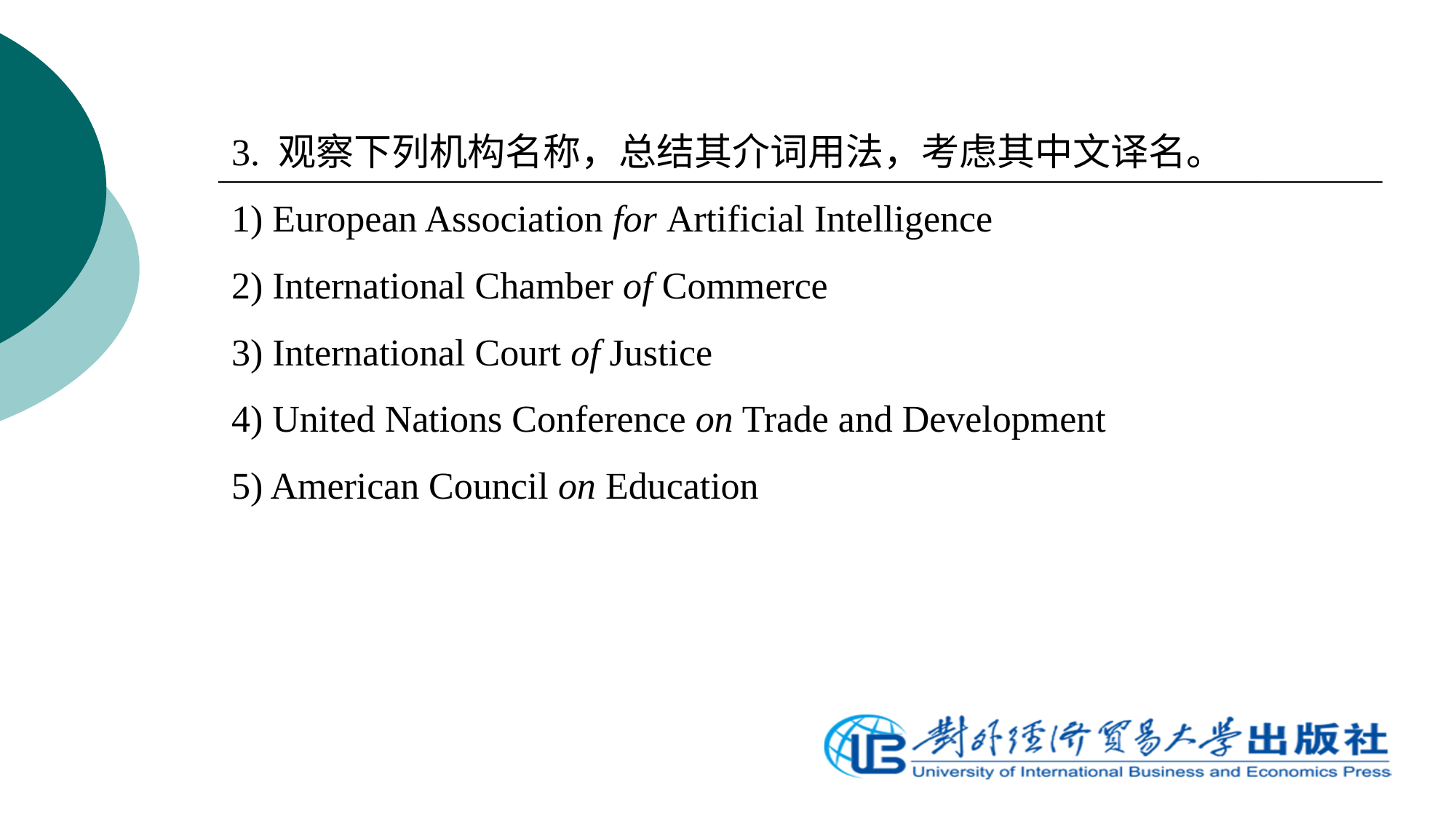

3. 观察下列机构名称，总结其介词用法，考虑其中文译名。
1) European Association for Artificial Intelligence
2) International Chamber of Commerce
3) International Court of Justice
4) United Nations Conference on Trade and Development
5) American Council on Education